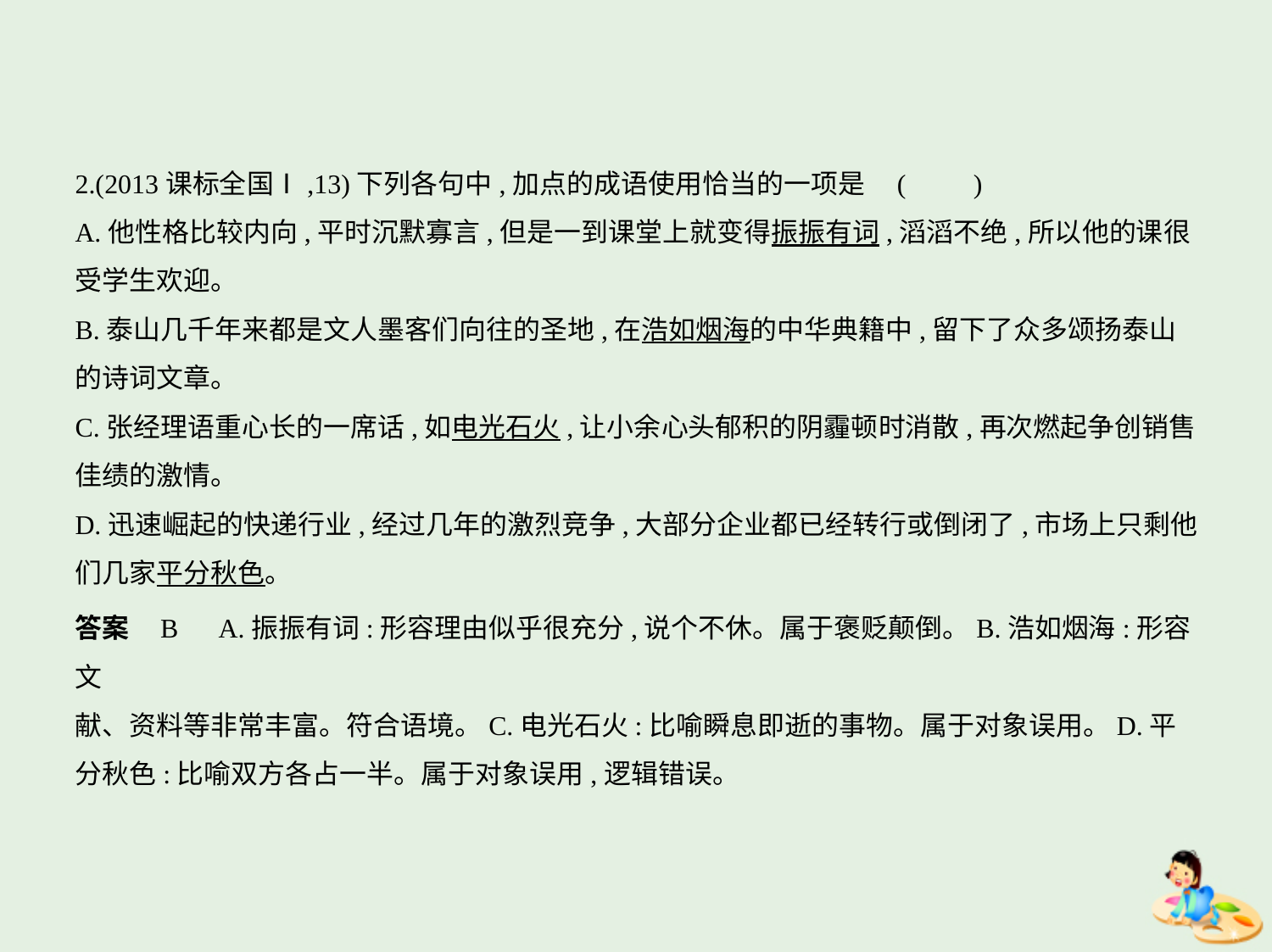

2.(2013课标全国Ⅰ,13)下列各句中,加点的成语使用恰当的一项是 (　　)
A.他性格比较内向,平时沉默寡言,但是一到课堂上就变得振振有词,滔滔不绝,所以他的课很
受学生欢迎。
B.泰山几千年来都是文人墨客们向往的圣地,在浩如烟海的中华典籍中,留下了众多颂扬泰山
的诗词文章。
C.张经理语重心长的一席话,如电光石火,让小余心头郁积的阴霾顿时消散,再次燃起争创销售
佳绩的激情。
D.迅速崛起的快递行业,经过几年的激烈竞争,大部分企业都已经转行或倒闭了,市场上只剩他
们几家平分秋色。
答案    B　A.振振有词:形容理由似乎很充分,说个不休。属于褒贬颠倒。B.浩如烟海:形容文
献、资料等非常丰富。符合语境。C.电光石火:比喻瞬息即逝的事物。属于对象误用。D.平
分秋色:比喻双方各占一半。属于对象误用,逻辑错误。